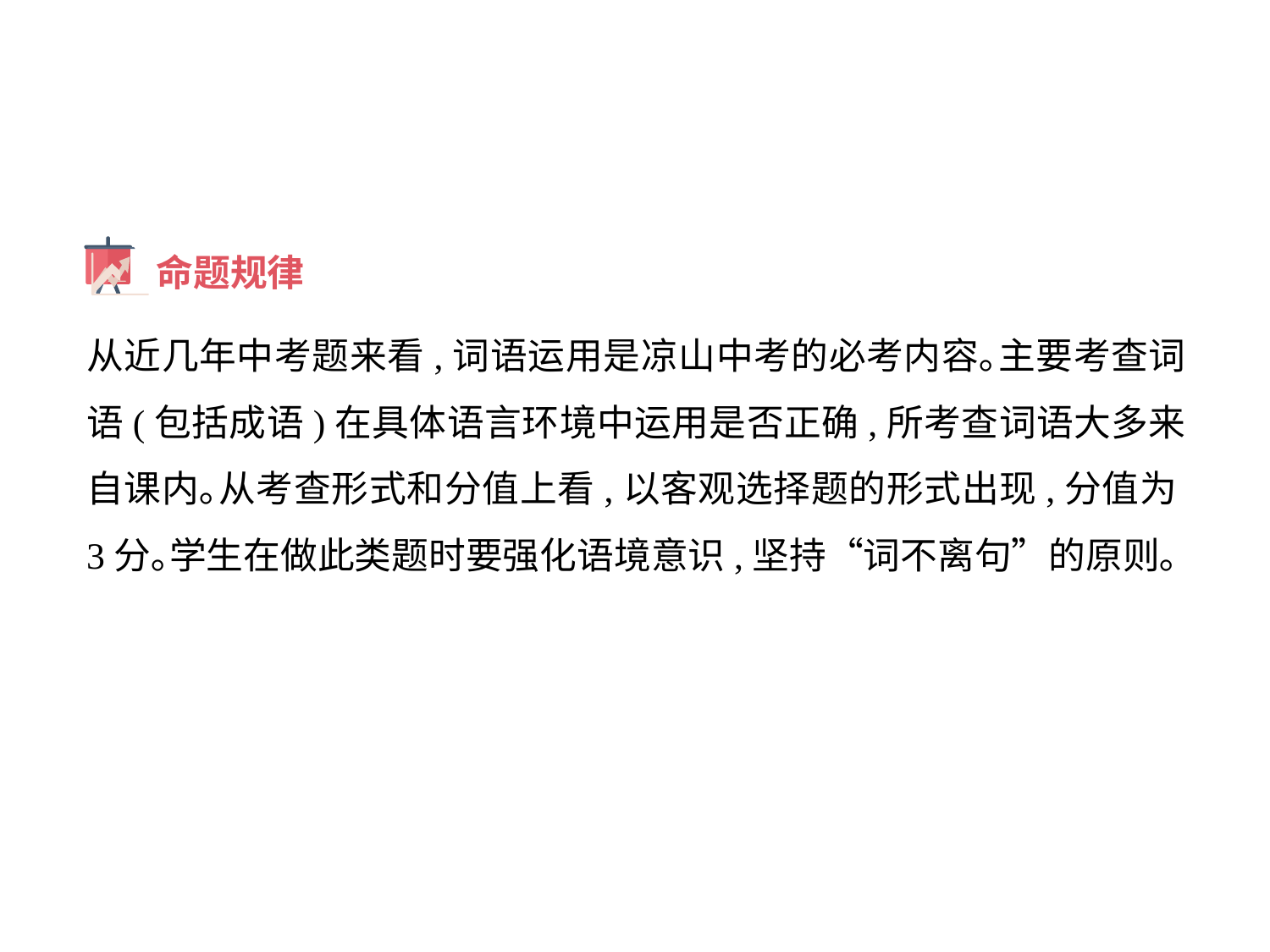

命题规律

从近几年中考题来看,词语运用是凉山中考的必考内容｡主要考查词语(包括成语)在具体语言环境中运用是否正确,所考查词语大多来自课内｡从考查形式和分值上看,以客观选择题的形式出现,分值为3分｡学生在做此类题时要强化语境意识,坚持“词不离句”的原则｡